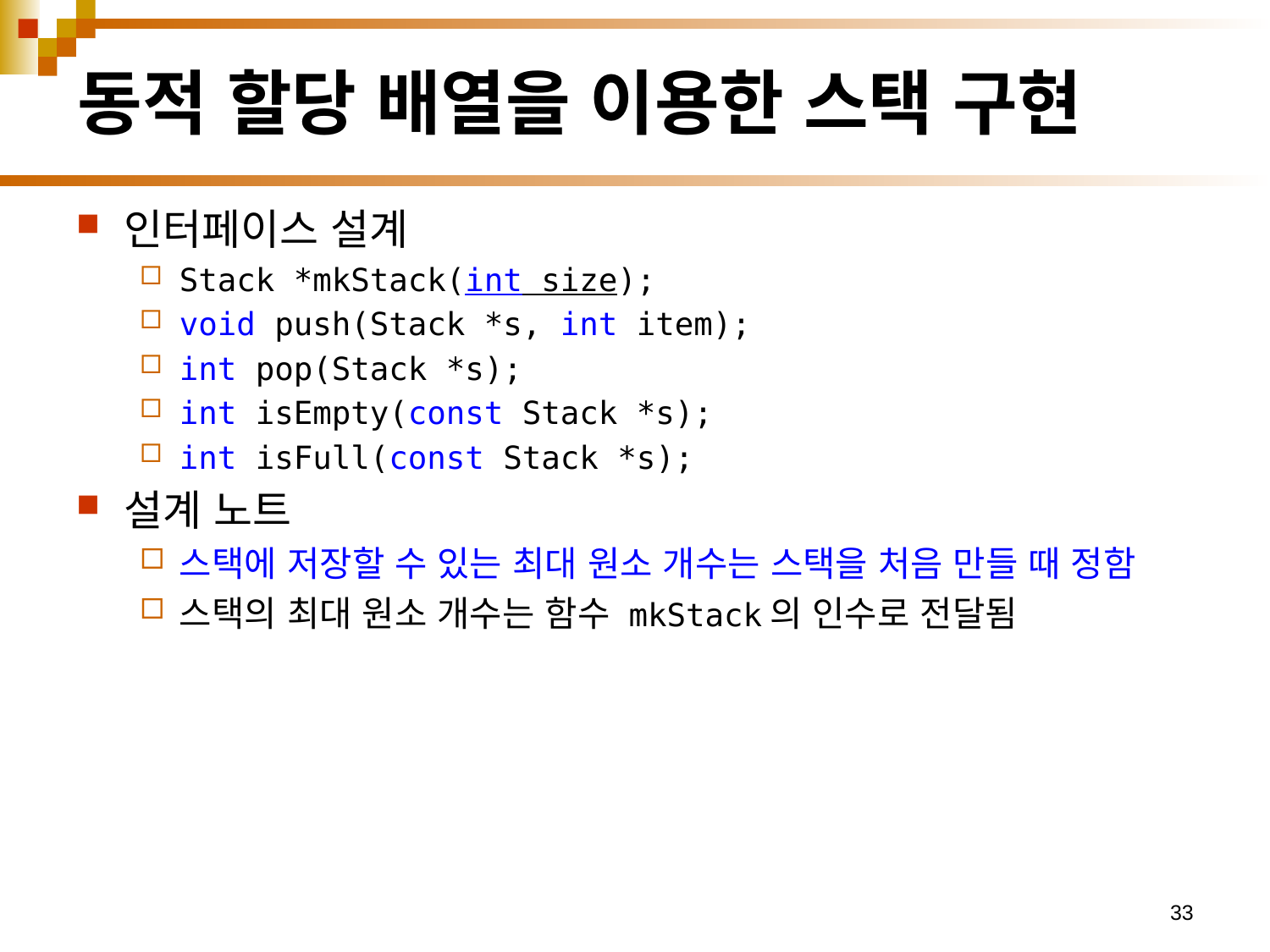

# 동적 할당 배열을 이용한 스택 구현
인터페이스 설계
Stack *mkStack(int size);
void push(Stack *s, int item);
int pop(Stack *s);
int isEmpty(const Stack *s);
int isFull(const Stack *s);
설계 노트
스택에 저장할 수 있는 최대 원소 개수는 스택을 처음 만들 때 정함
스택의 최대 원소 개수는 함수 mkStack의 인수로 전달됨
33